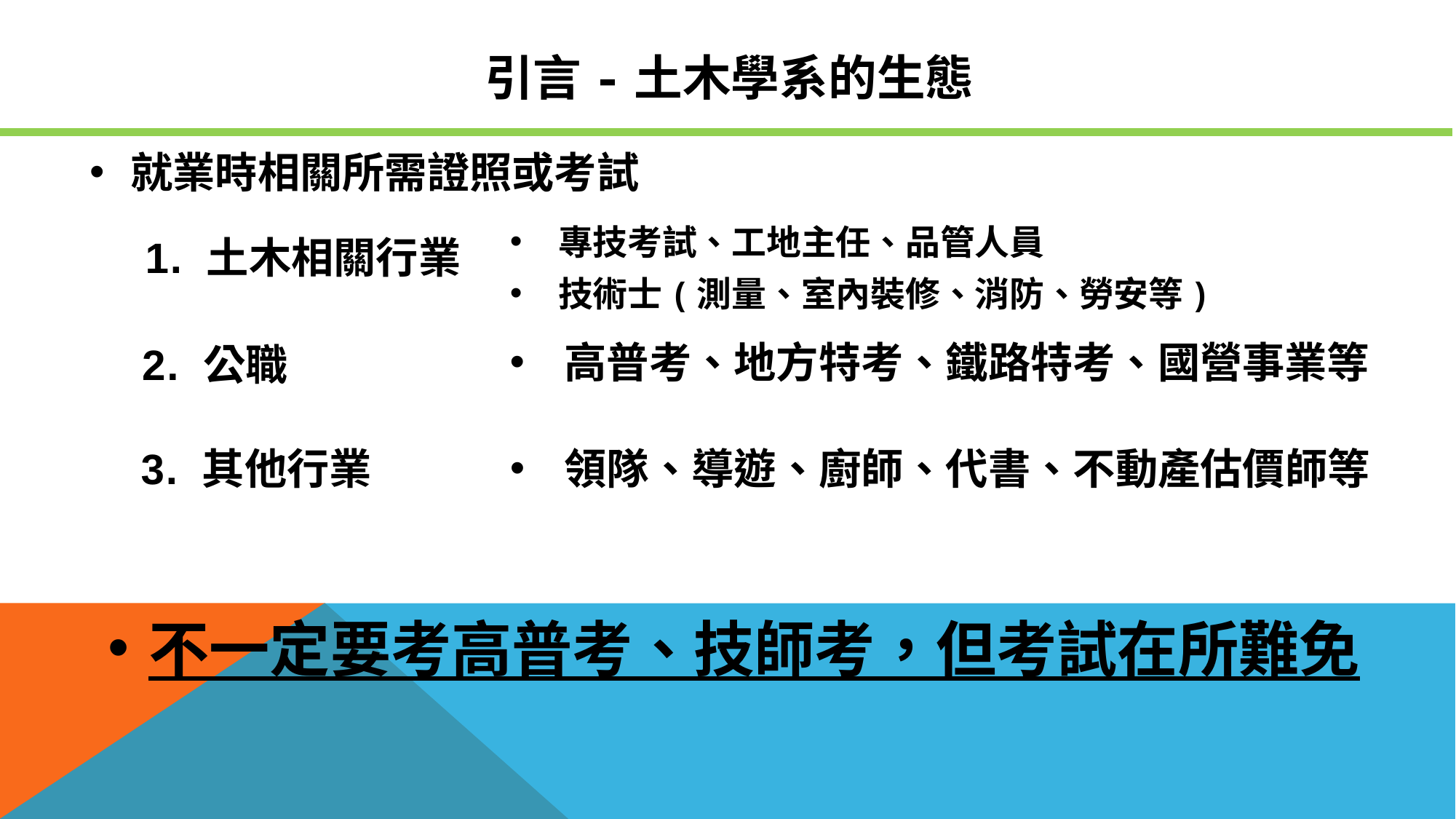

# 引言-土木學系的生態
就業時相關所需證照或考試
專技考試、工地主任、品管人員
技術士(測量、室內裝修、消防、勞安等)

土木相關行業

高普考、地方特考、鐵路特考、國營事業等
公職

其他行業
領隊、導遊、廚師、代書、不動產估價師等
不一定要考高普考、技師考，但考試在所難免